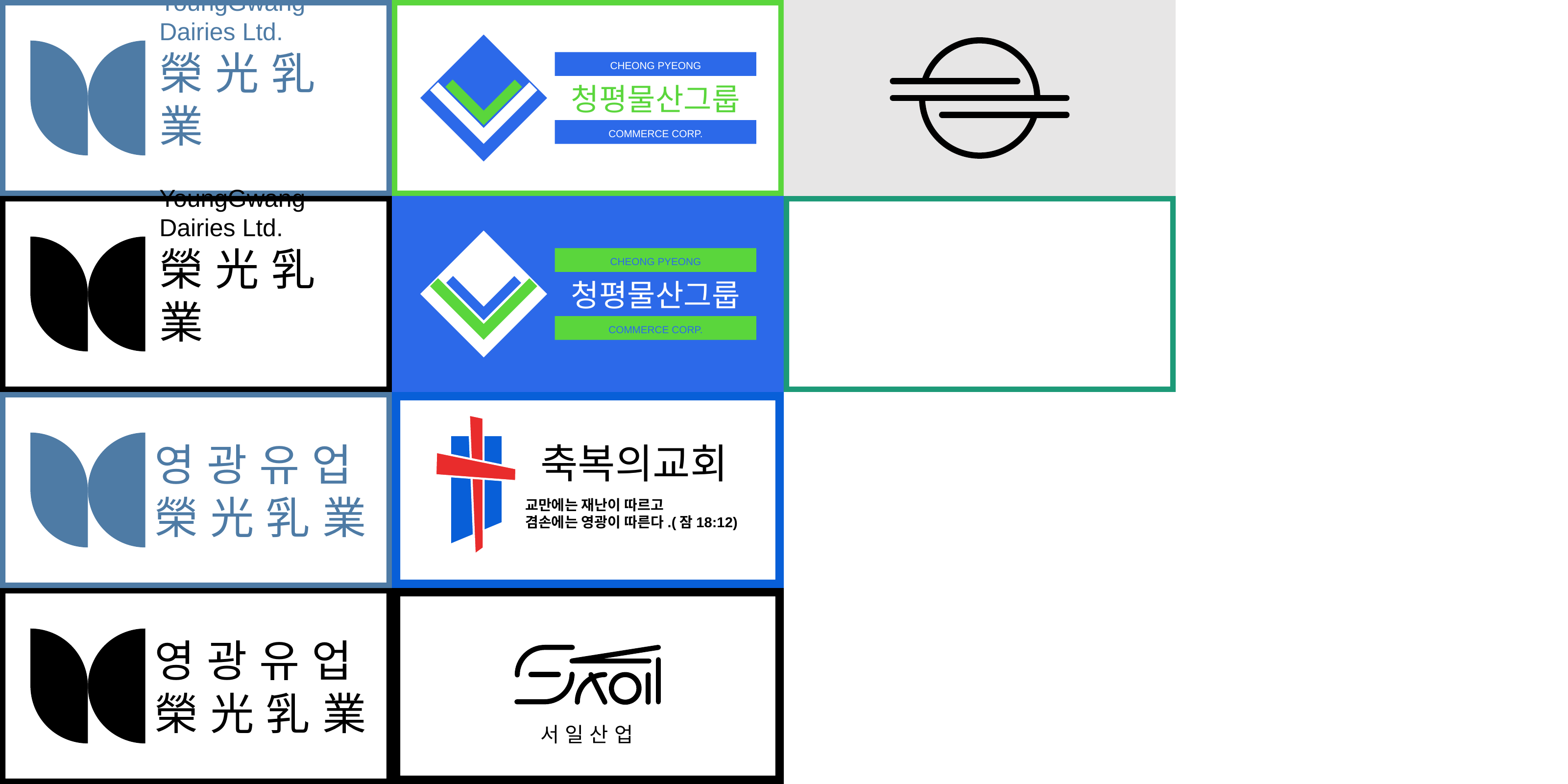

YoungGwang
Dairies Ltd.
榮 光 乳 業

CHEONG PYEONG
청평물산그룹
COMMERCE CORP.

YoungGwang
Dairies Ltd.
榮 光 乳 業

CHEONG PYEONG
청평물산그룹
COMMERCE CORP.

영 광 유 업
榮 光 乳 業

축복의교회
교만에는 재난이 따르고
겸손에는 영광이 따른다.(잠18:12)

영 광 유 업
榮 光 乳 業

서 일 산 업